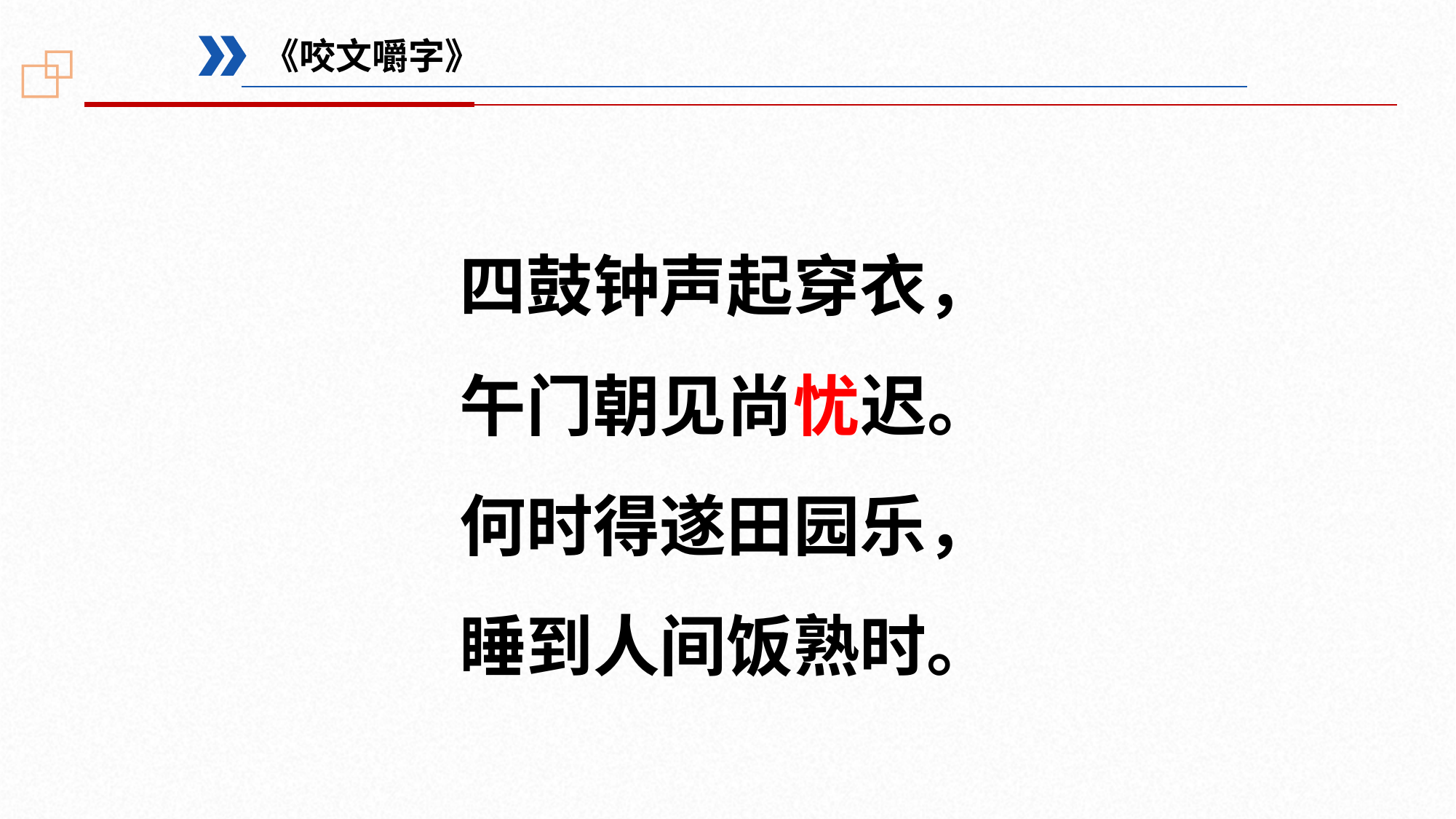

《咬文嚼字》

四鼓钟声起穿衣，
午门朝见尚忧迟。
何时得遂田园乐，
睡到人间饭熟时。